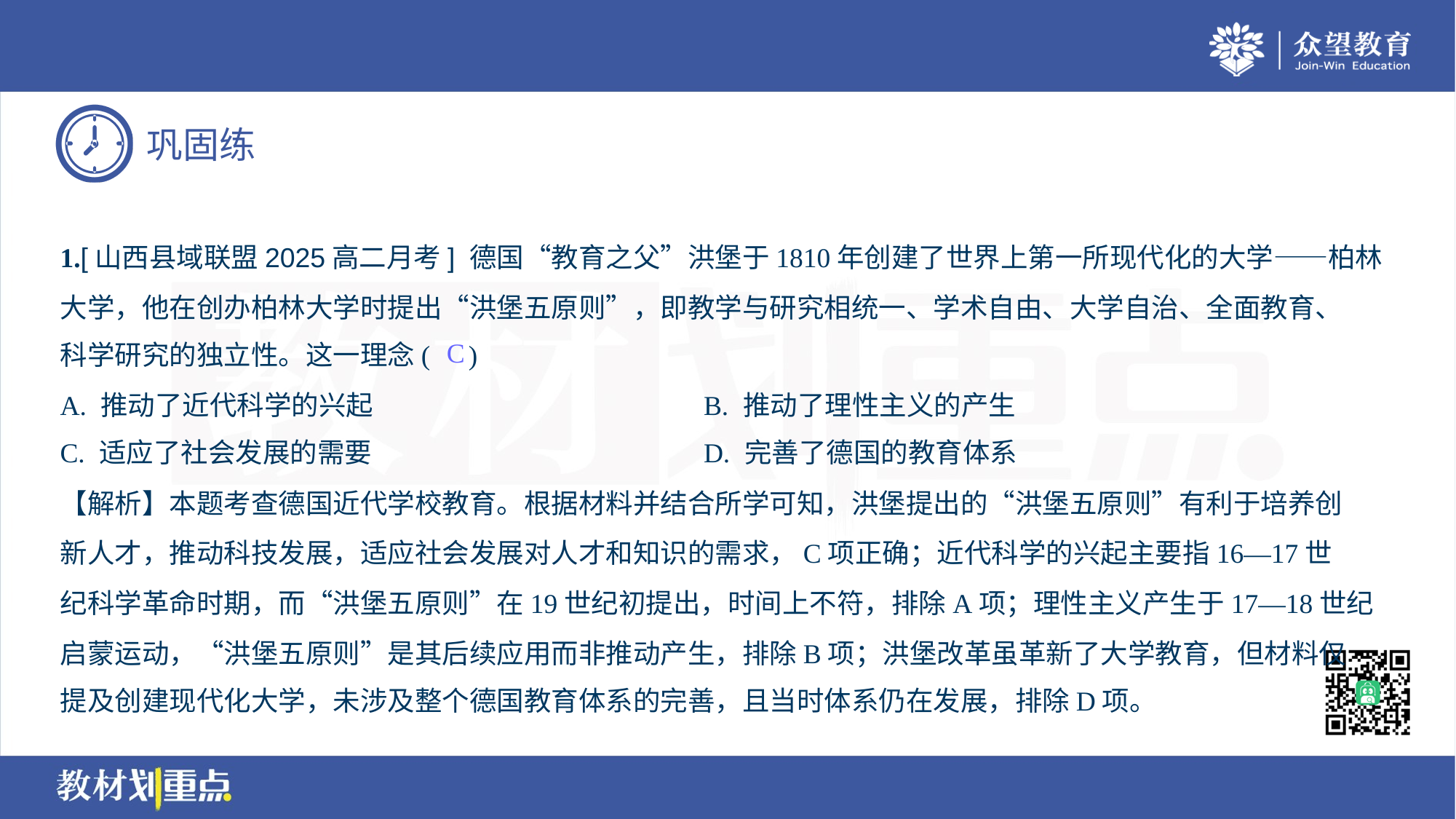

1.[山西县域联盟2025高二月考] 德国“教育之父”洪堡于1810年创建了世界上第一所现代化的大学——柏林
大学，他在创办柏林大学时提出“洪堡五原则”，即教学与研究相统一、学术自由、大学自治、全面教育、
科学研究的独立性。这一理念(     )
C
A. 推动了近代科学的兴起	B. 推动了理性主义的产生
C. 适应了社会发展的需要	D. 完善了德国的教育体系
【解析】本题考查德国近代学校教育。根据材料并结合所学可知，洪堡提出的“洪堡五原则”有利于培养创
新人才，推动科技发展，适应社会发展对人才和知识的需求，C项正确；近代科学的兴起主要指16—17世
纪科学革命时期，而“洪堡五原则”在19世纪初提出，时间上不符，排除A项；理性主义产生于17—18世纪
启蒙运动，“洪堡五原则”是其后续应用而非推动产生，排除B项；洪堡改革虽革新了大学教育，但材料仅
提及创建现代化大学，未涉及整个德国教育体系的完善，且当时体系仍在发展，排除D项。